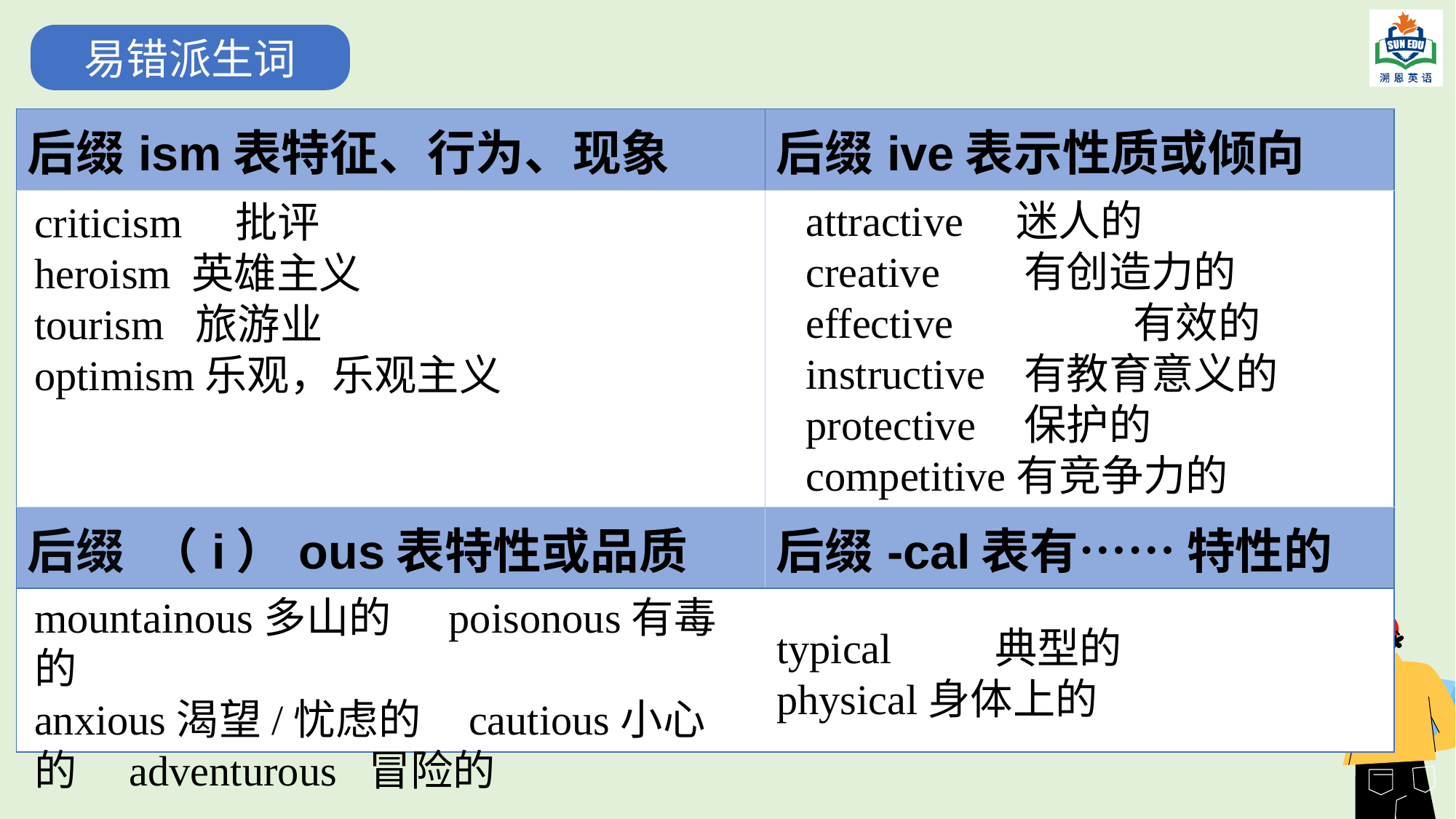

易错派生词
| 后缀­ism表特征、行为、现象 | 后缀­ive表示性质或倾向 |
| --- | --- |
|  |  |
| 后缀­（i）ous表特性或品质 | 后缀-cal表有…… 特性的 |
|  |  |
attractive　迷人的
creative	有创造力的
effective		有效的
instructive	有教育意义的
protective	保护的
competitive有竞争力的
criticism　批评
heroism 英雄主义
tourism  旅游业
optimism乐观，乐观主义

mountainous多山的     poisonous有毒的
anxious渴望/忧虑的    cautious小心的　adventurous  冒险的

typical	典型的
physical身体上的